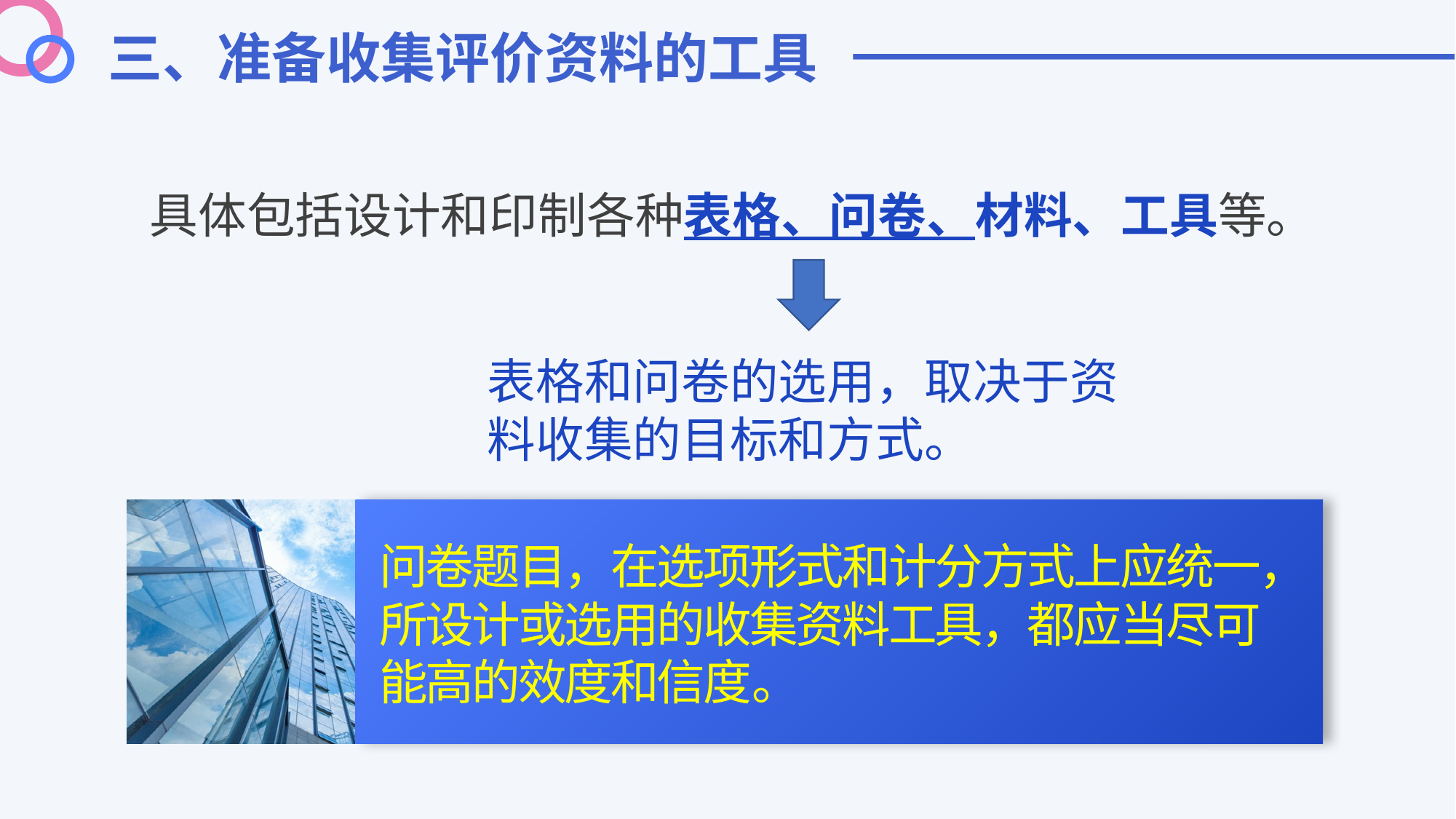

三、准备收集评价资料的工具

具体包括设计和印制各种表格、问卷、材料、工具等。

表格和问卷的选用，取决于资料收集的目标和方式。

问卷题目，在选项形式和计分方式上应统一，所设计或选用的收集资料工具，都应当尽可能高的效度和信度。